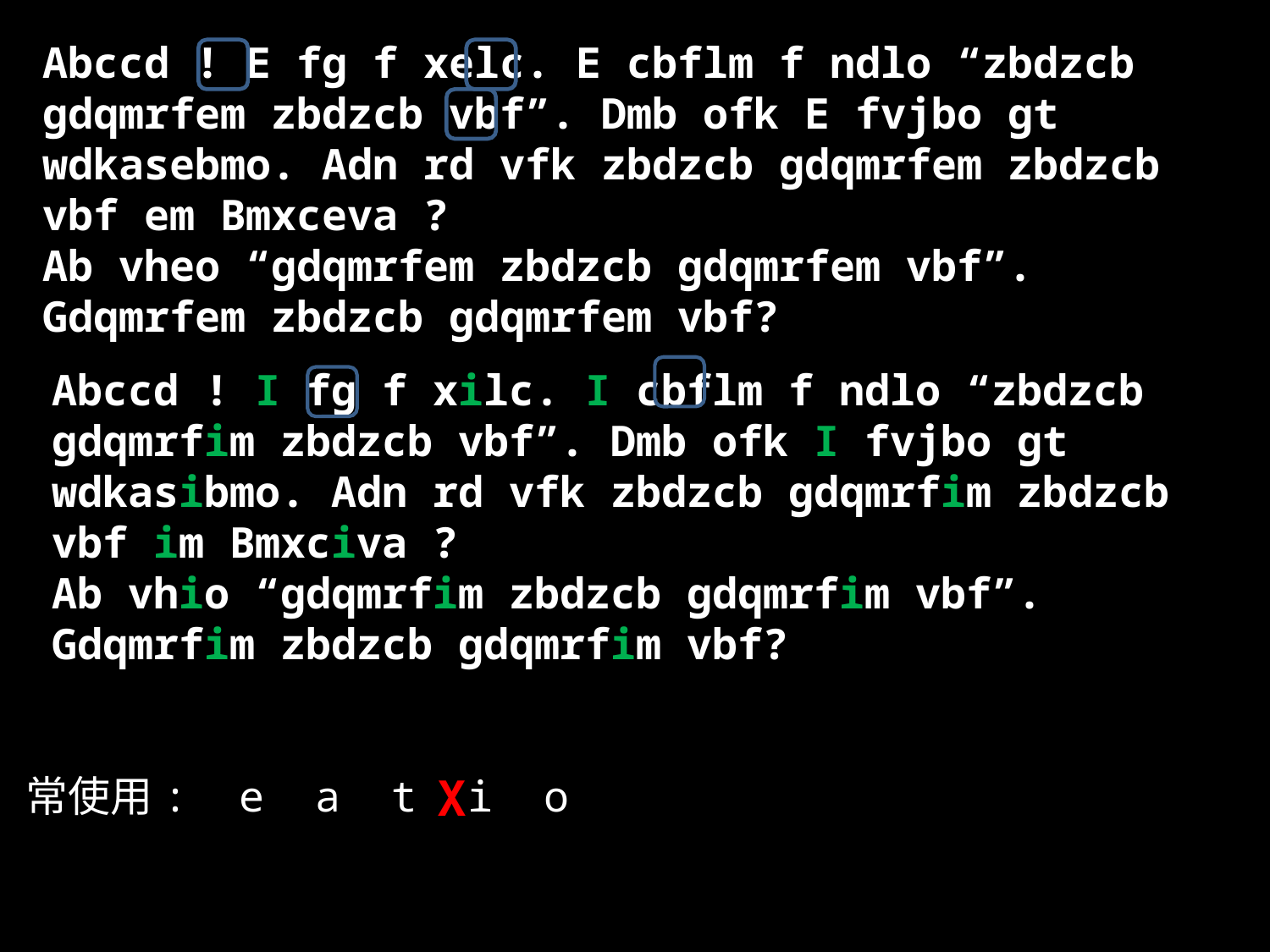

Abccd ! E fg f xelc. E cbflm f ndlo “zbdzcb gdqmrfem zbdzcb vbf”. Dmb ofk E fvjbo gt wdkasebmo. Adn rd vfk zbdzcb gdqmrfem zbdzcb vbf em Bmxceva ?
Ab vheo “gdqmrfem zbdzcb gdqmrfem vbf”. Gdqmrfem zbdzcb gdqmrfem vbf?

Abccd ! I fg f xilc. I cbflm f ndlo “zbdzcb gdqmrfim zbdzcb vbf”. Dmb ofk I fvjbo gt wdkasibmo. Adn rd vfk zbdzcb gdqmrfim zbdzcb vbf im Bmxciva ?
Ab vhio “gdqmrfim zbdzcb gdqmrfim vbf”. Gdqmrfim zbdzcb gdqmrfim vbf?

X
常使用:  e  a  t  i  o